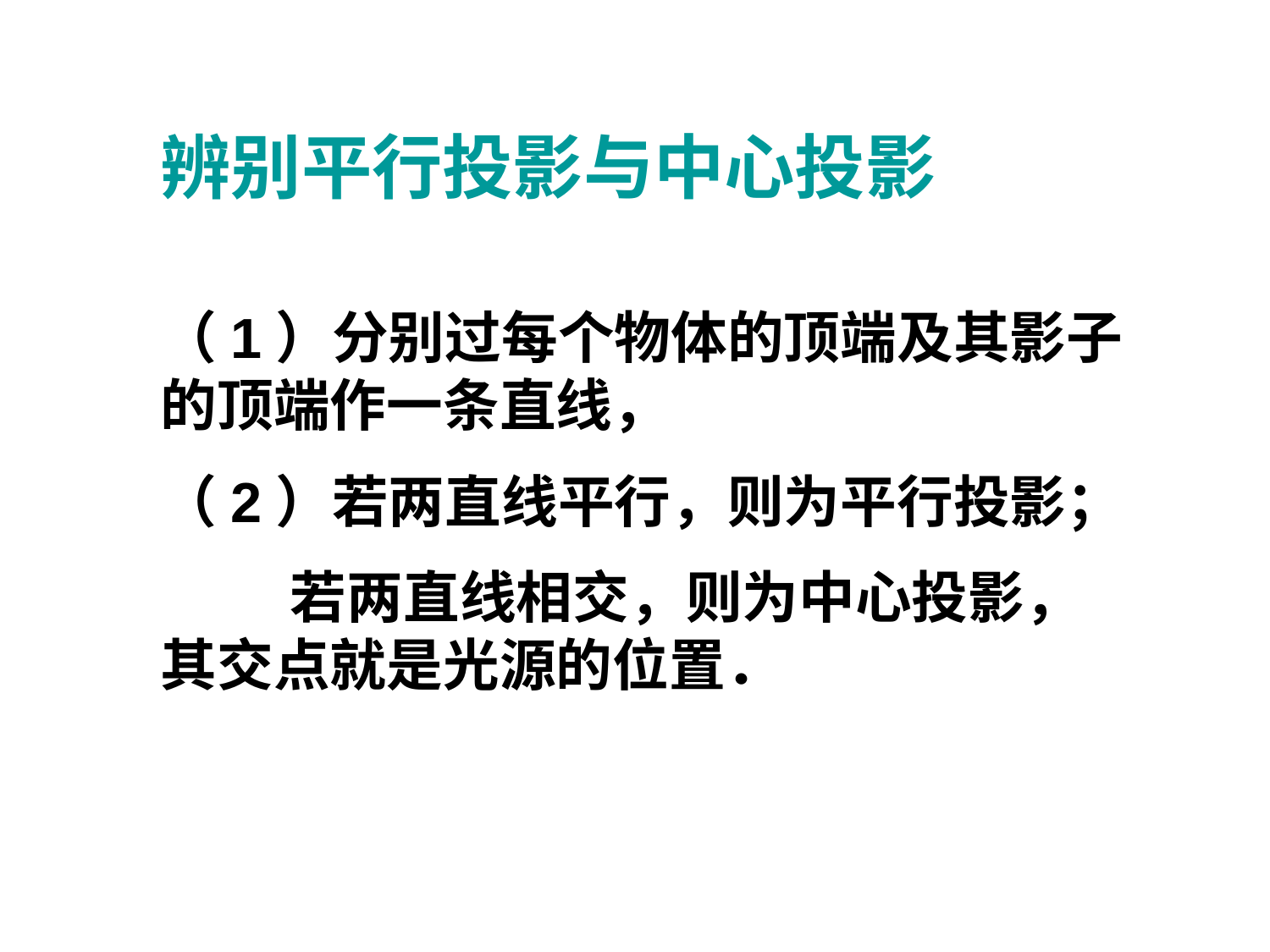

辨别平行投影与中心投影
（1）分别过每个物体的顶端及其影子的顶端作一条直线，
（2）若两直线平行，则为平行投影；
         若两直线相交，则为中心投影，其交点就是光源的位置．